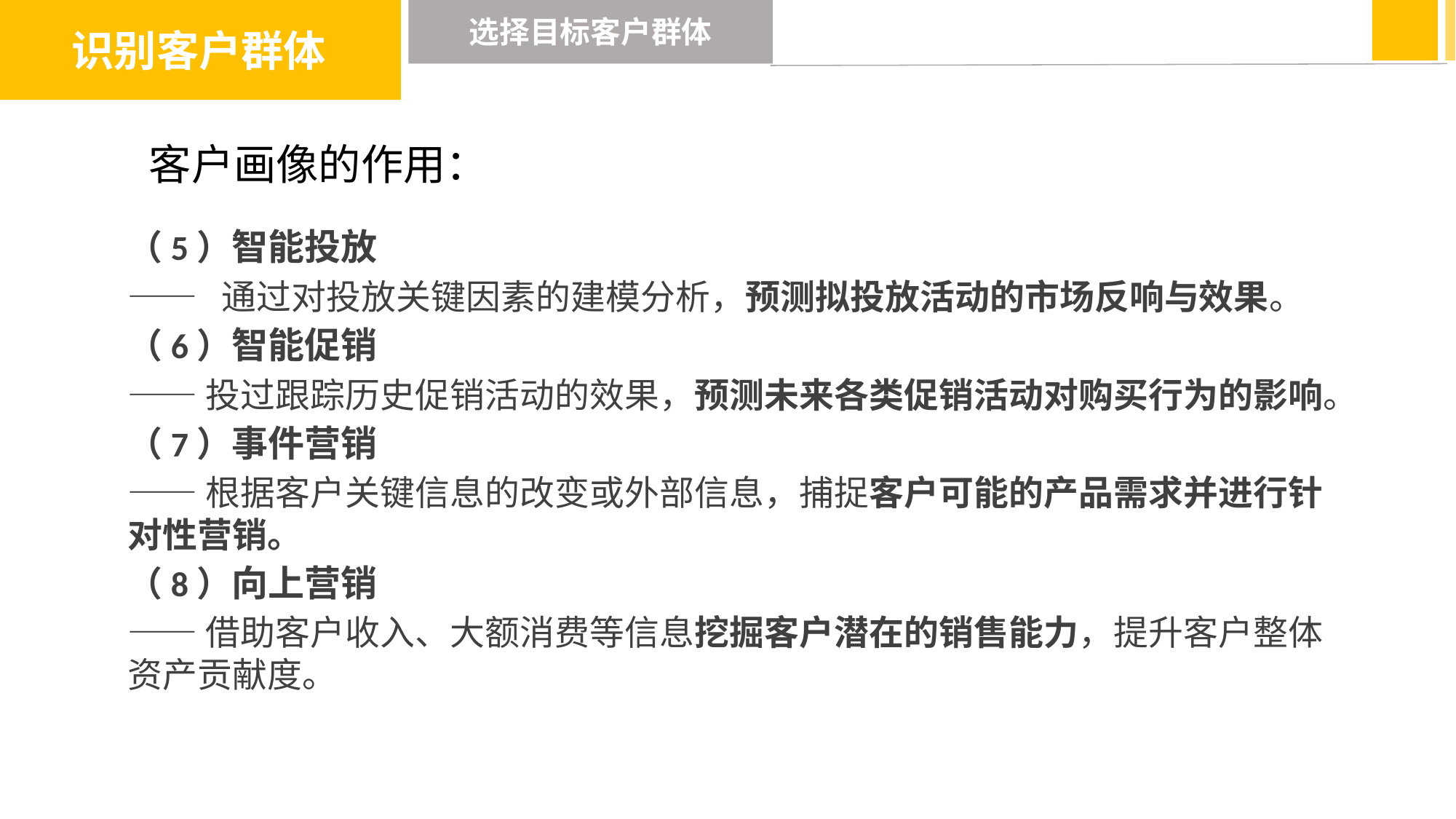

识别客户群体

选择目标客户群体
客户画像的作用：
（5）智能投放
——  通过对投放关键因素的建模分析，预测拟投放活动的市场反响与效果。
（6）智能促销
——投过跟踪历史促销活动的效果，预测未来各类促销活动对购买行为的影响。
（7）事件营销
——根据客户关键信息的改变或外部信息，捕捉客户可能的产品需求并进行针对性营销。
（8）向上营销
——借助客户收入、大额消费等信息挖掘客户潜在的销售能力，提升客户整体资产贡献度。